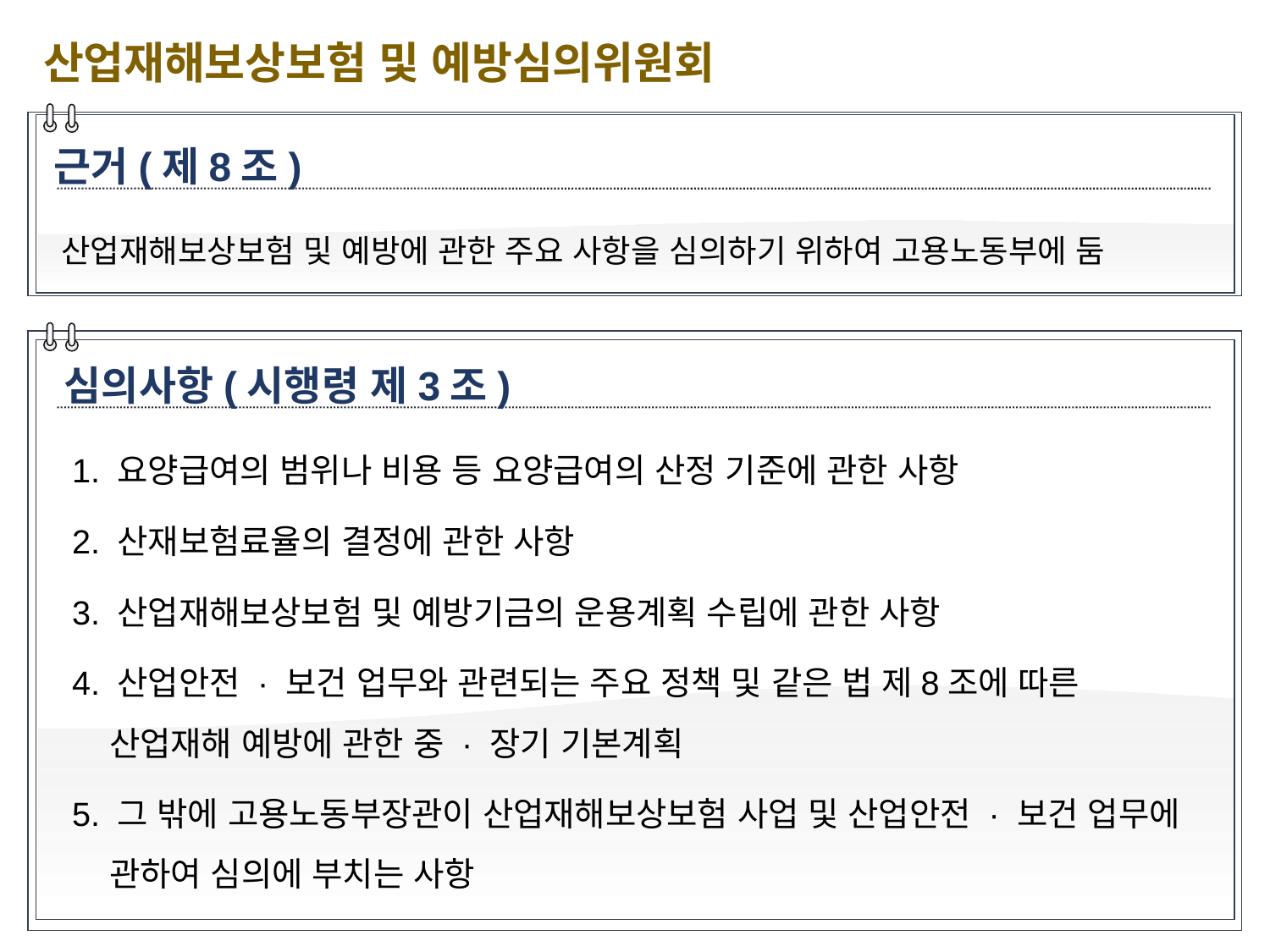

산업재해보상보험 및 예방심의위원회

근거(제8조)

산업재해보상보험 및 예방에 관한 주요 사항을 심의하기 위하여 고용노동부에 둠

심의사항(시행령 제3조)

1. 요양급여의 범위나 비용 등 요양급여의 산정 기준에 관한 사항
2. 산재보험료율의 결정에 관한 사항
3. 산업재해보상보험 및 예방기금의 운용계획 수립에 관한 사항
4. 산업안전 · 보건 업무와 관련되는 주요 정책 및 같은 법 제8조에 따른 산업재해 예방에 관한 중 · 장기 기본계획
5. 그 밖에 고용노동부장관이 산업재해보상보험 사업 및 산업안전 · 보건 업무에 관하여 심의에 부치는 사항